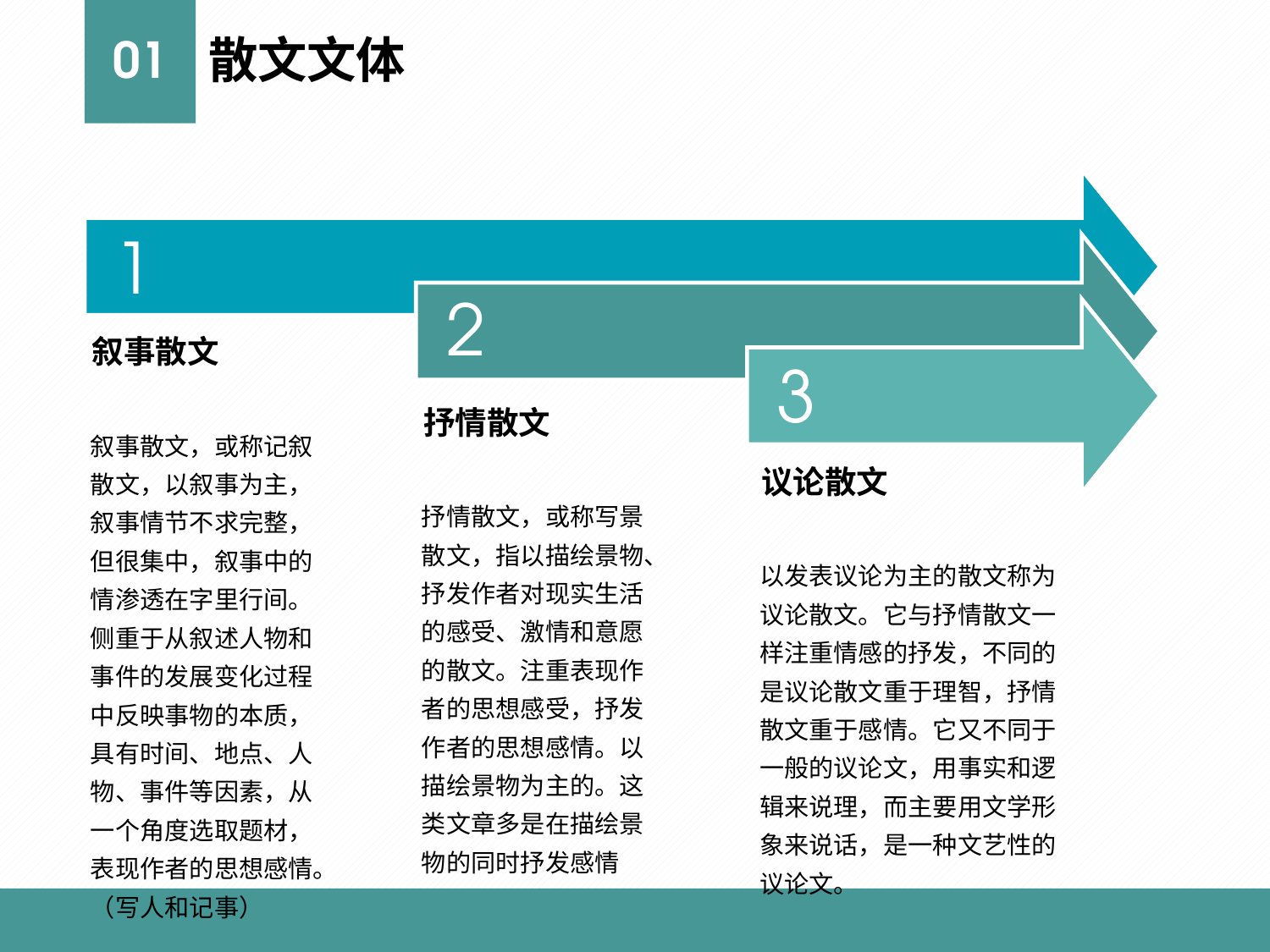

01
散文文体

1

2

叙事散文
3
抒情散文
叙事散文，或称记叙散文，以叙事为主，叙事情节不求完整，但很集中，叙事中的情渗透在字里行间。侧重于从叙述人物和事件的发展变化过程中反映事物的本质，具有时间、地点、人物、事件等因素，从一个角度选取题材，表现作者的思想感情。
（写人和记事）
议论散文
抒情散文，或称写景散文，指以描绘景物、抒发作者对现实生活的感受、激情和意愿的散文。注重表现作者的思想感受，抒发作者的思想感情。以描绘景物为主的。这类文章多是在描绘景物的同时抒发感情
以发表议论为主的散文称为议论散文。它与抒情散文一样注重情感的抒发，不同的是议论散文重于理智，抒情散文重于感情。它又不同于一般的议论文，用事实和逻辑来说理，而主要用文学形象来说话，是一种文艺性的议论文。